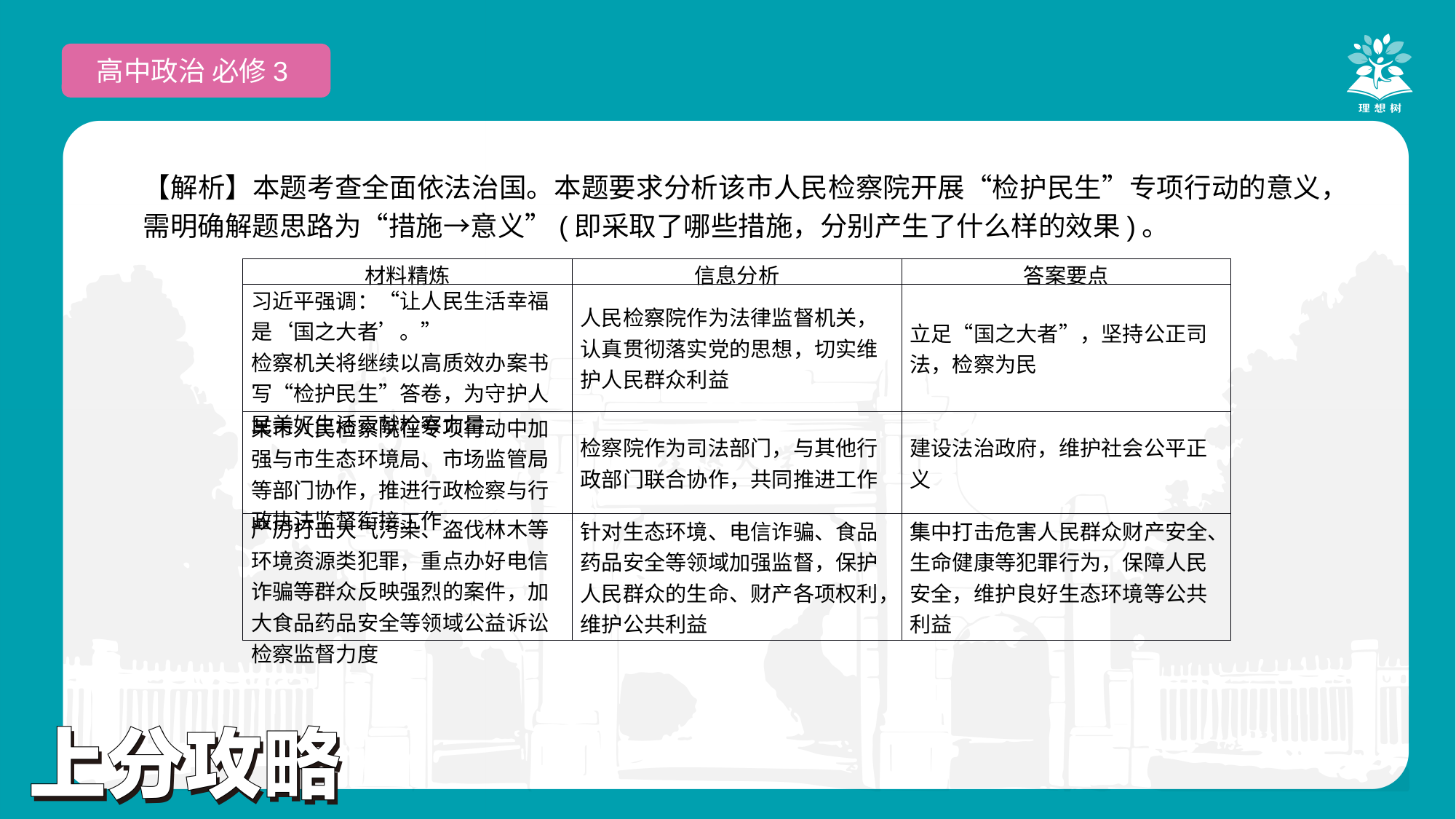

高中政治 必修3
【解析】本题考查全面依法治国。本题要求分析该市人民检察院开展“检护民生”专项行动的意义，需明确解题思路为“措施→意义”(即采取了哪些措施，分别产生了什么样的效果)。
| 材料精炼 | 信息分析 | 答案要点 |
| --- | --- | --- |
| 习近平强调：“让人民生活幸福是‘国之大者’。” 检察机关将继续以高质效办案书写“检护民生”答卷，为守护人民美好生活贡献检察力量 | 人民检察院作为法律监督机关，认真贯彻落实党的思想，切实维护人民群众利益 | 立足“国之大者”，坚持公正司法，检察为民 |
| 某市人民检察院在专项行动中加强与市生态环境局、市场监管局等部门协作，推进行政检察与行政执法监督衔接工作 | 检察院作为司法部门，与其他行政部门联合协作，共同推进工作 | 建设法治政府，维护社会公平正义 |
| 严厉打击大气污染、盗伐林木等环境资源类犯罪，重点办好电信诈骗等群众反映强烈的案件，加大食品药品安全等领域公益诉讼检察监督力度 | 针对生态环境、电信诈骗、食品药品安全等领域加强监督，保护人民群众的生命、财产各项权利，维护公共利益 | 集中打击危害人民群众财产安全、生命健康等犯罪行为，保障人民安全，维护良好生态环境等公共利益 |